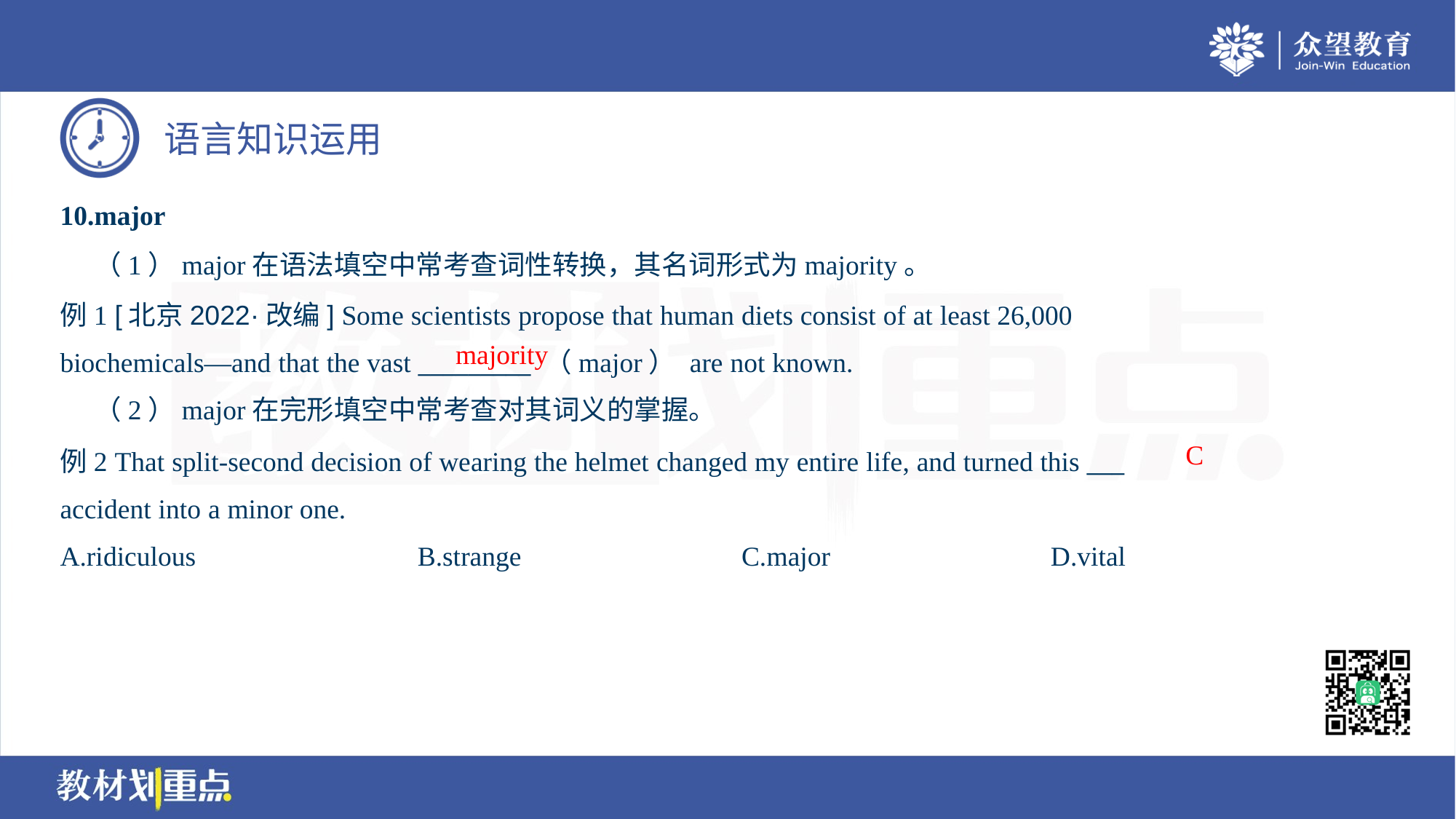

10.major
    （1）major在语法填空中常考查词性转换，其名词形式为majority。
例1 [北京2022·改编] Some scientists propose that human diets consist of at least 26,000
biochemicals—and that the vast _________ （major） are not known.
majority
    （2）major在完形填空中常考查对其词义的掌握。
C
例2 That split-second decision of wearing the helmet changed my entire life, and turned this ___
accident into a minor one.
A.ridiculous	B.strange	C.major	D.vital